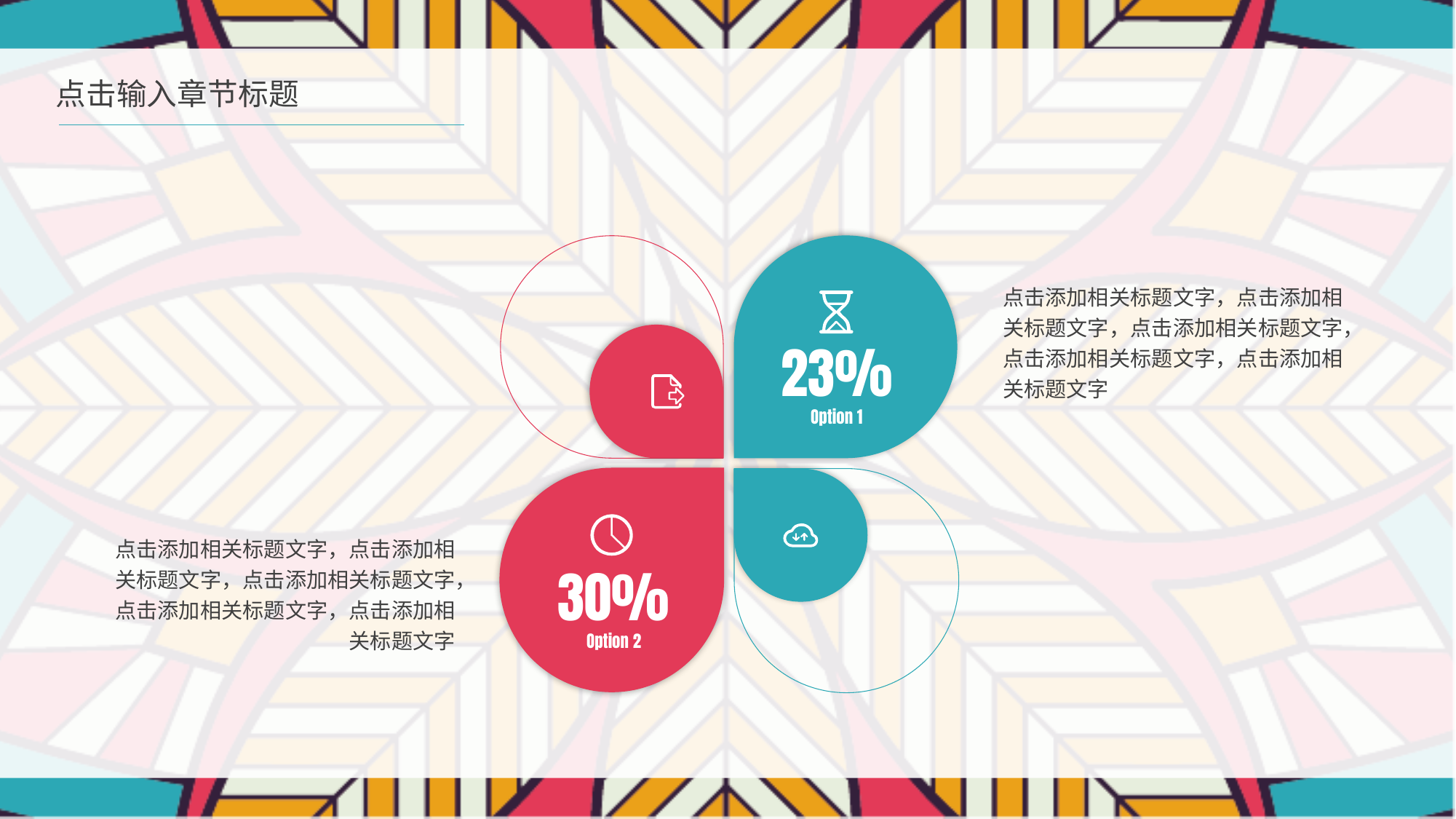

点击输入章节标题

点击添加相关标题文字，点击添加相关标题文字，点击添加相关标题文字，点击添加相关标题文字，点击添加相关标题文字

23%
Option 1

点击添加相关标题文字，点击添加相关标题文字，点击添加相关标题文字，点击添加相关标题文字，点击添加相关标题文字
30%
Option 2